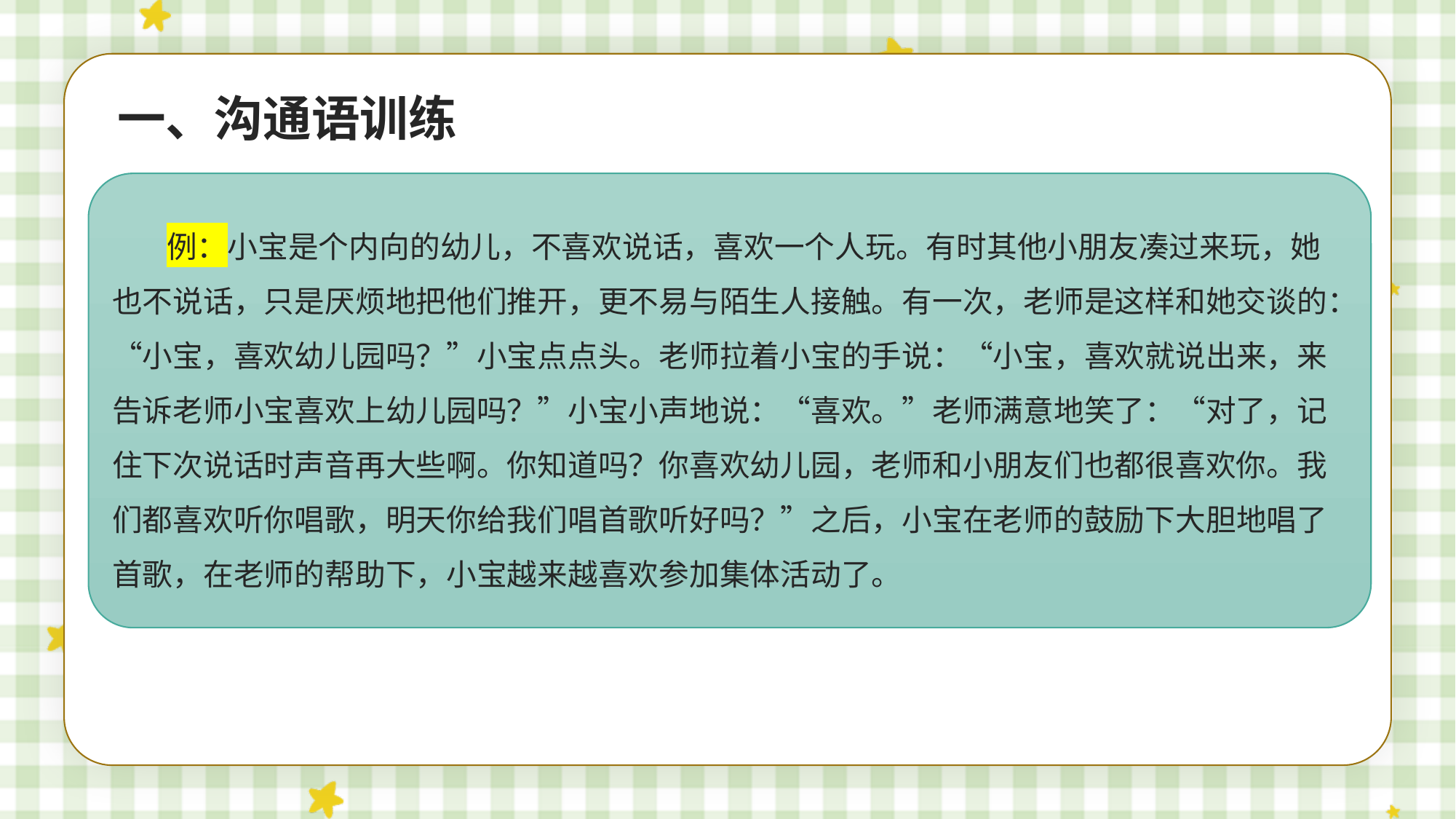

一、沟通语训练
例：小宝是个内向的幼儿，不喜欢说话，喜欢一个人玩。有时其他小朋友凑过来玩，她也不说话，只是厌烦地把他们推开，更不易与陌生人接触。有一次，老师是这样和她交谈的：“小宝，喜欢幼儿园吗？”小宝点点头。老师拉着小宝的手说：“小宝，喜欢就说出来，来告诉老师小宝喜欢上幼儿园吗？”小宝小声地说：“喜欢。”老师满意地笑了：“对了，记住下次说话时声音再大些啊。你知道吗？你喜欢幼儿园，老师和小朋友们也都很喜欢你。我们都喜欢听你唱歌，明天你给我们唱首歌听好吗？”之后，小宝在老师的鼓励下大胆地唱了首歌，在老师的帮助下，小宝越来越喜欢参加集体活动了。